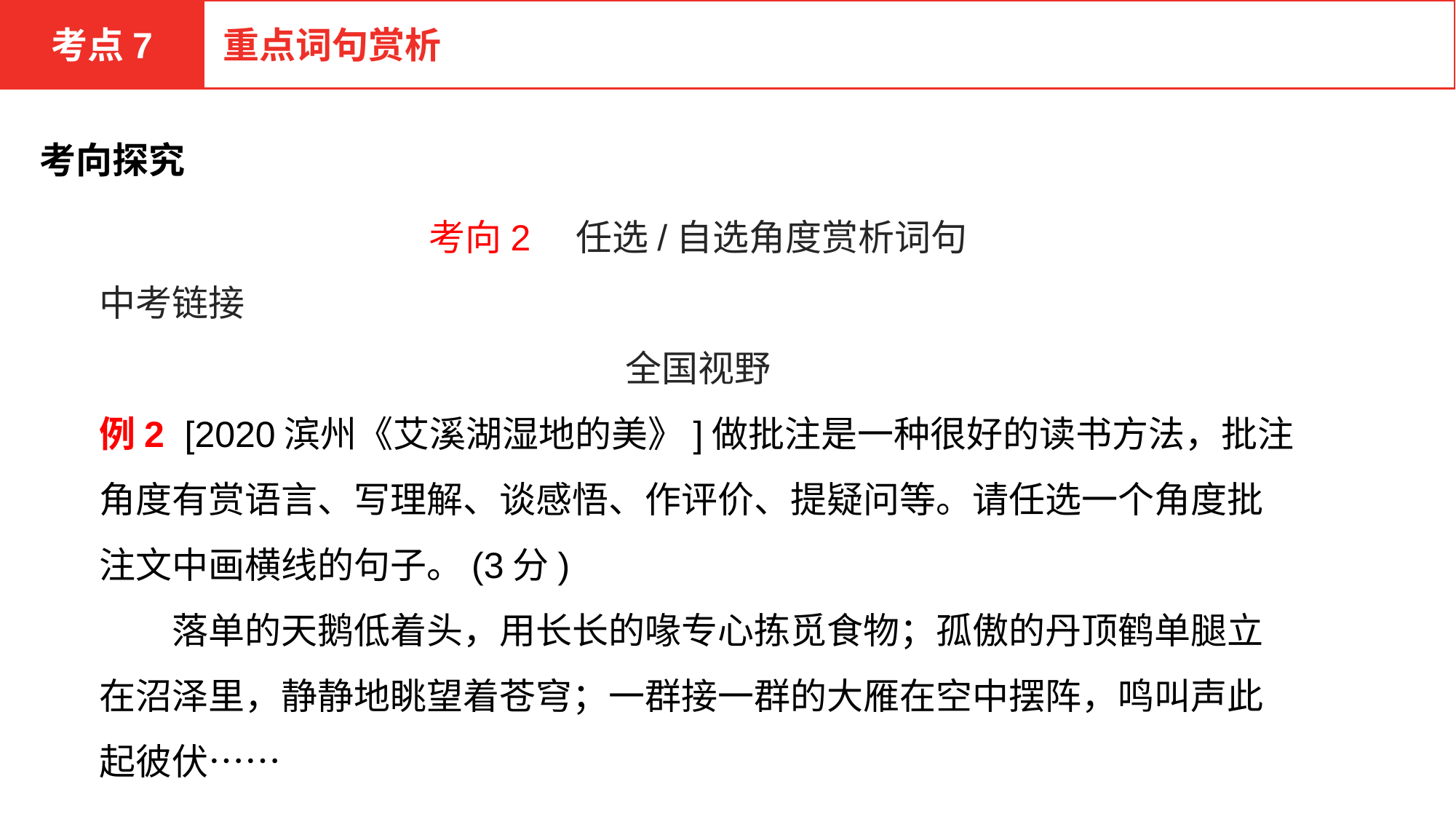

考点7
重点词句赏析
考向探究
考向2　任选/自选角度赏析词句
中考链接
全国视野
例2  [2020滨州《艾溪湖湿地的美》]做批注是一种很好的读书方法，批注角度有赏语言、写理解、谈感悟、作评价、提疑问等。请任选一个角度批注文中画横线的句子。(3分)
　　落单的天鹅低着头，用长长的喙专心拣觅食物；孤傲的丹顶鹤单腿立在沼泽里，静静地眺望着苍穹；一群接一群的大雁在空中摆阵，鸣叫声此起彼伏……